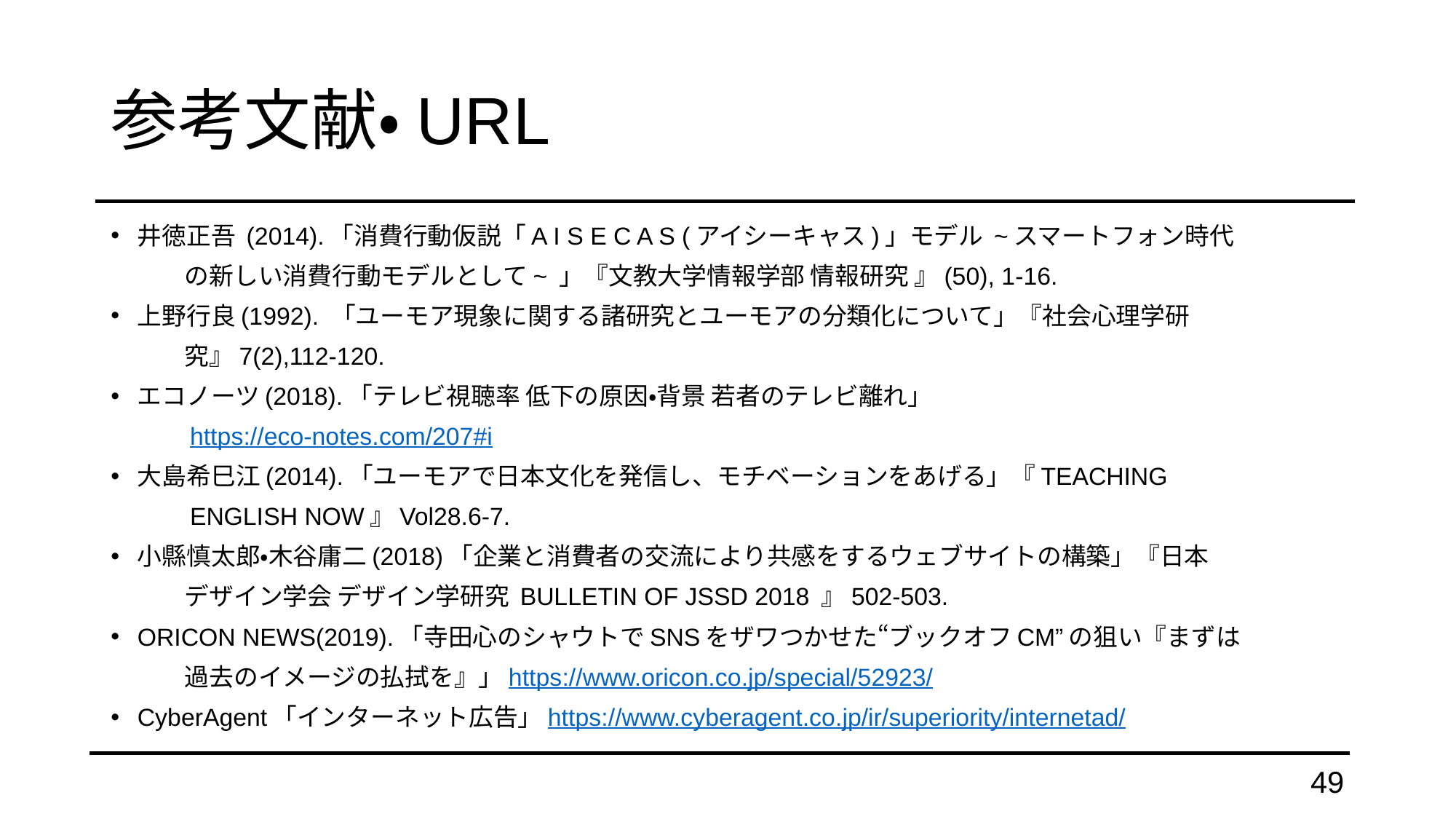

# 参考文献・URL
井徳正吾 (2014).「消費行動仮説「A I S E C A S (アイシーキャス)」モデル ~スマートフォン時代
　　　の新しい消費行動モデルとして~ 」『文教大学情報学部 情報研究 』(50), 1-16.
上野行良(1992). 「ユーモア現象に関する諸研究とユーモアの分類化について」『社会心理学研
　　　究』7(2),112-120.
エコノーツ(2018).「テレビ視聴率 低下の原因・背景 若者のテレビ離れ」
　　　https://eco-notes.com/207#i
大島希巳江(2014).「ユーモアで日本文化を発信し、モチベーションをあげる」『TEACHING
　　　ENGLISH NOW』Vol28.6-7.
小縣慎太郎・木谷庸二(2018)「企業と消費者の交流により共感をするウェブサイトの構築」『日本
　　　デザイン学会 デザイン学研究 BULLETIN OF JSSD 2018 』502-503.
ORICON NEWS(2019).「寺田心のシャウトでSNSをザワつかせた“ブックオフCM”の狙い『まずは
　　　過去のイメージの払拭を』」https://www.oricon.co.jp/special/52923/
CyberAgent「インターネット広告」https://www.cyberagent.co.jp/ir/superiority/internetad/
49